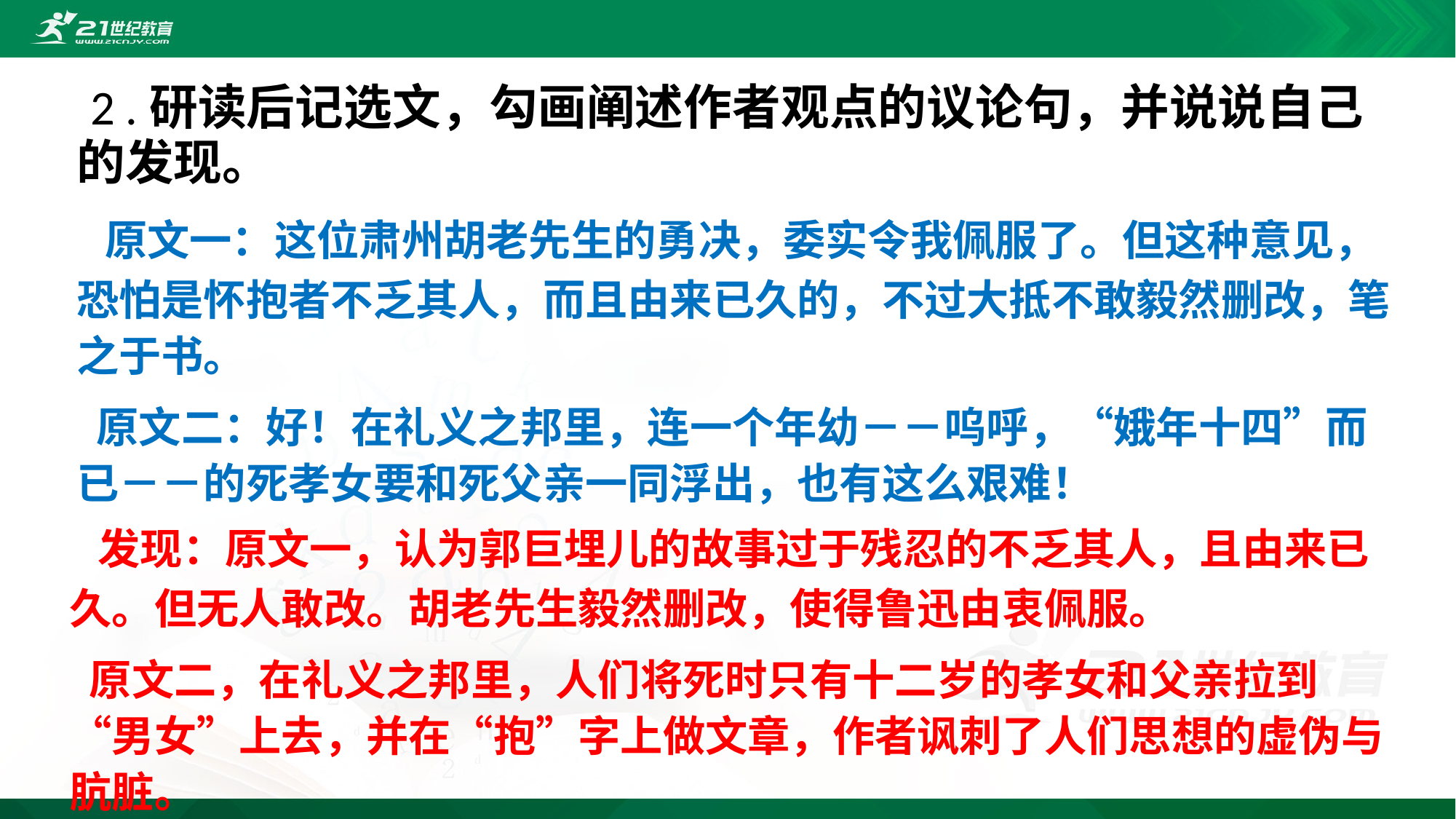

# 2 .研读后记选文，勾画阐述作者观点的议论句，并说说自己的发现。
 原文一：这位肃州胡老先生的勇决，委实令我佩服了。但这种意见，恐怕是怀抱者不乏其人，而且由来已久的，不过大抵不敢毅然删改，笔之于书。
 原文二：好！在礼义之邦里，连一个年幼－－呜呼，“娥年十四”而已－－的死孝女要和死父亲一同浮出，也有这么艰难！
 发现：原文一，认为郭巨埋儿的故事过于残忍的不乏其人，且由来已久。但无人敢改。胡老先生毅然删改，使得鲁迅由衷佩服。
 原文二，在礼义之邦里，人们将死时只有十二岁的孝女和父亲拉到“男女”上去，并在“抱”字上做文章，作者讽刺了人们思想的虚伪与肮脏。